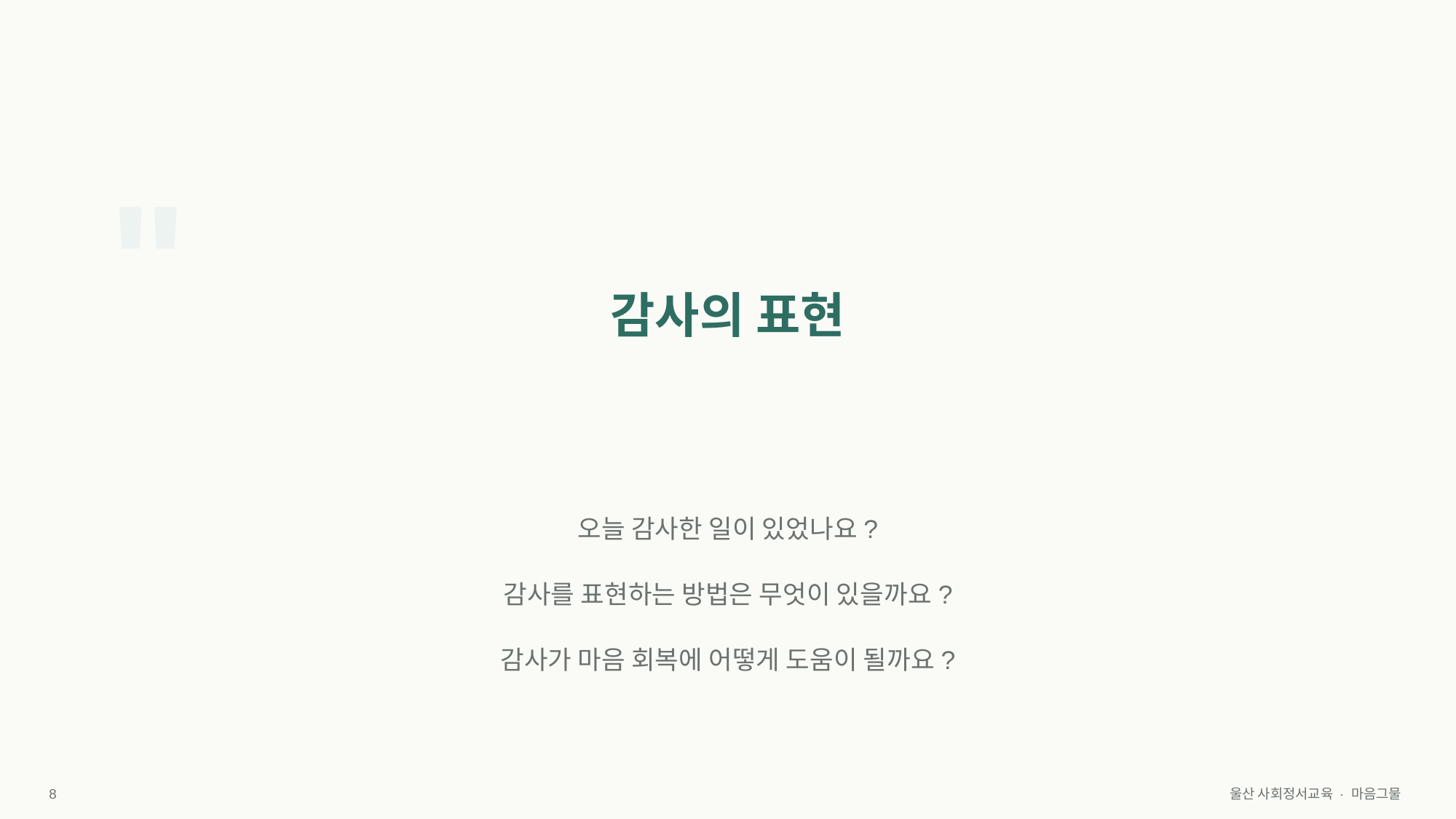

"
감사의 표현
오늘 감사한 일이 있었나요?
감사를 표현하는 방법은 무엇이 있을까요?
감사가 마음 회복에 어떻게 도움이 될까요?
8
울산 사회정서교육 · 마음그물